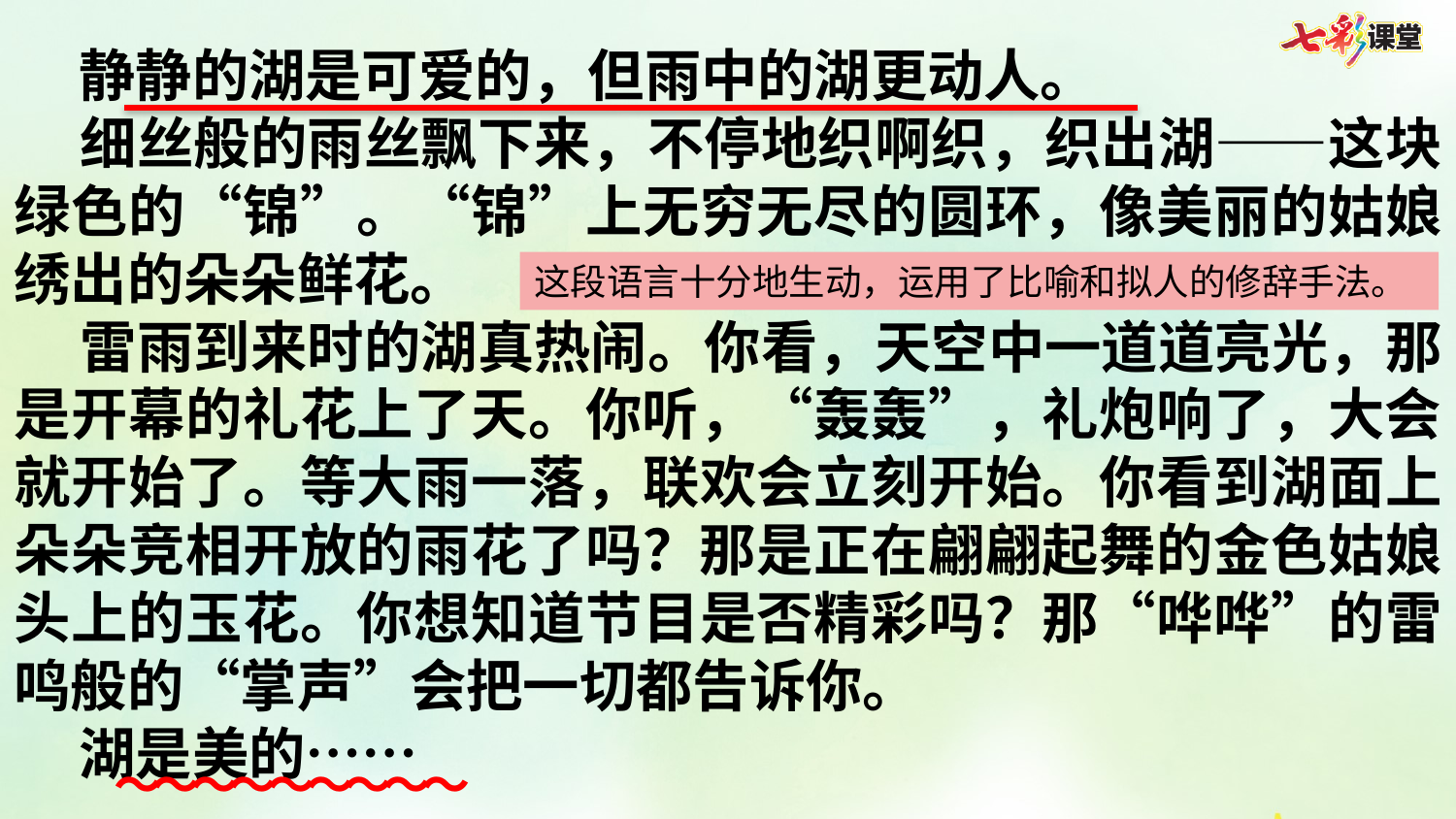

静静的湖是可爱的，但雨中的湖更动人。
    细丝般的雨丝飘下来，不停地织啊织，织出湖——这块绿色的“锦”。“锦”上无穷无尽的圆环，像美丽的姑娘绣出的朵朵鲜花。
    雷雨到来时的湖真热闹。你看，天空中一道道亮光，那是开幕的礼花上了天。你听，“轰轰”，礼炮响了，大会就开始了。等大雨一落，联欢会立刻开始。你看到湖面上朵朵竞相开放的雨花了吗？那是正在翩翩起舞的金色姑娘头上的玉花。你想知道节目是否精彩吗？那“哗哗”的雷鸣般的“掌声”会把一切都告诉你。
    湖是美的……
这段语言十分地生动，运用了比喻和拟人的修辞手法。
～～～～～～～～～